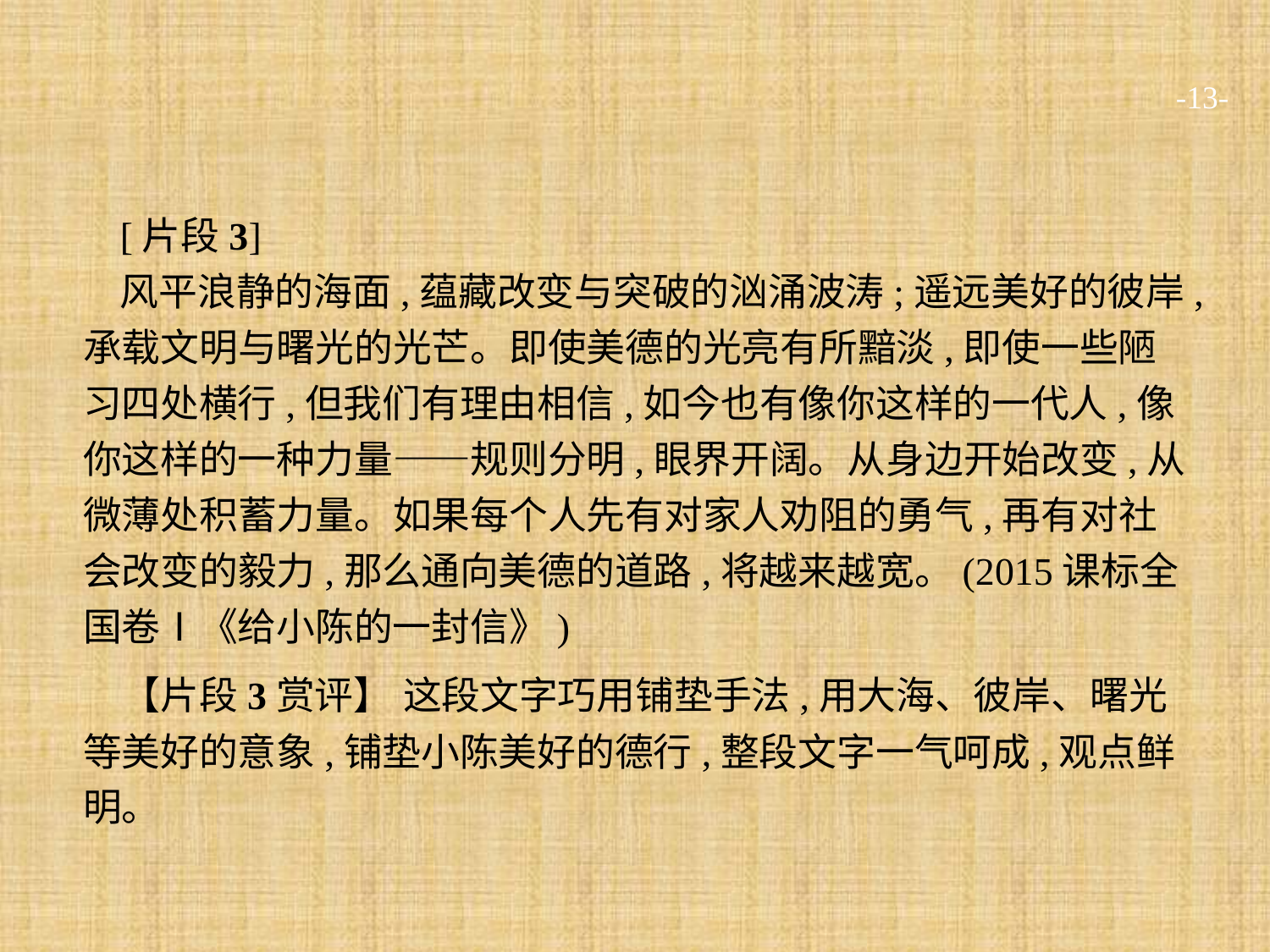

-13-
[片段3]
风平浪静的海面,蕴藏改变与突破的汹涌波涛;遥远美好的彼岸,承载文明与曙光的光芒。即使美德的光亮有所黯淡,即使一些陋习四处横行,但我们有理由相信,如今也有像你这样的一代人,像你这样的一种力量——规则分明,眼界开阔。从身边开始改变,从微薄处积蓄力量。如果每个人先有对家人劝阻的勇气,再有对社会改变的毅力,那么通向美德的道路,将越来越宽。(2015课标全国卷Ⅰ《给小陈的一封信》)
【片段3赏评】 这段文字巧用铺垫手法,用大海、彼岸、曙光等美好的意象,铺垫小陈美好的德行,整段文字一气呵成,观点鲜明。